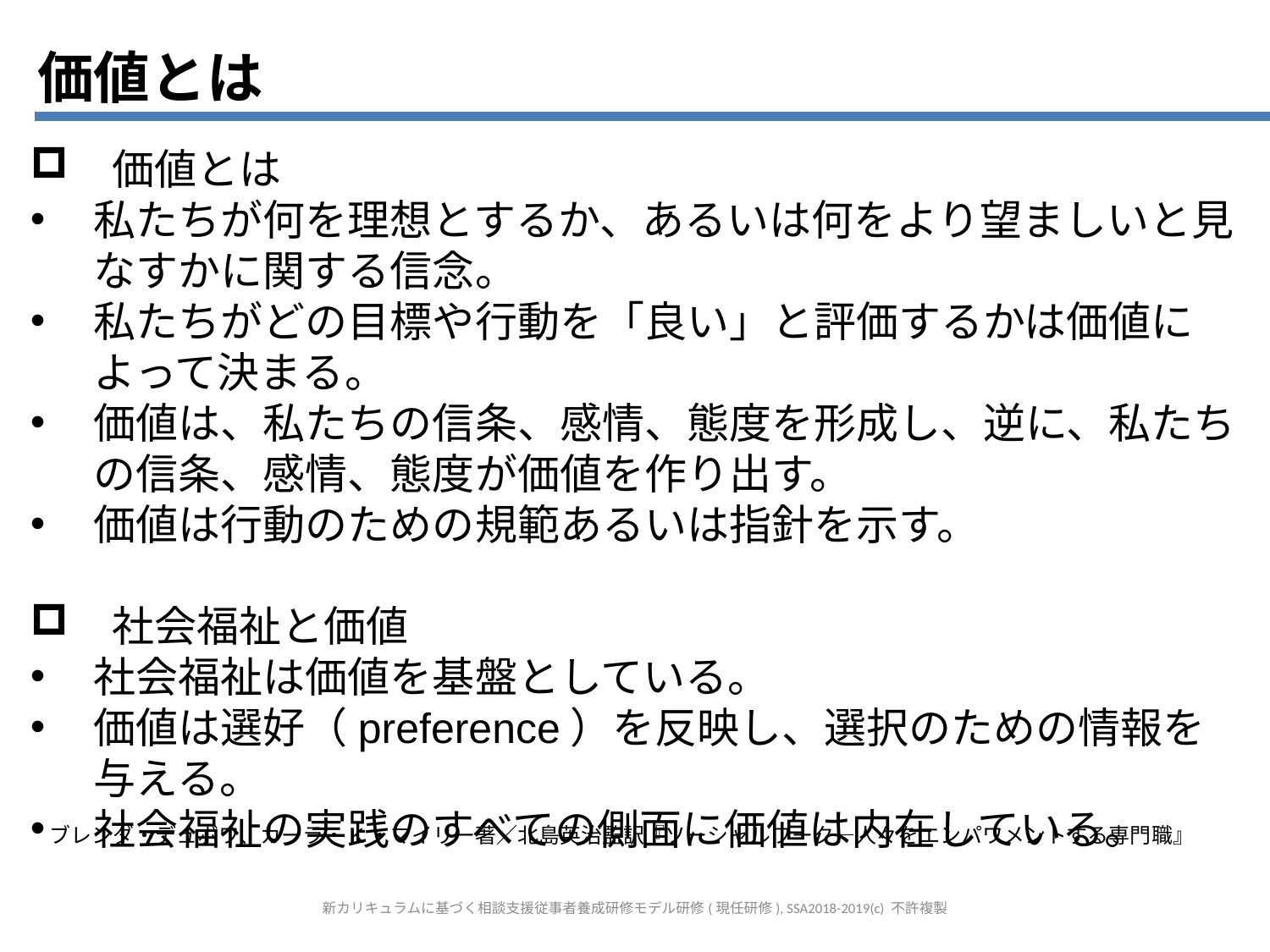

価値とは
　価値とは
私たちが何を理想とするか、あるいは何をより望ましいと見なすかに関する信念。
私たちがどの目標や行動を「良い」と評価するかは価値によって決まる。
価値は、私たちの信条、感情、態度を形成し、逆に、私たちの信条、感情、態度が価値を作り出す。
価値は行動のための規範あるいは指針を示す。

　社会福祉と価値
社会福祉は価値を基盤としている。
価値は選好（preference）を反映し、選択のための情報を与える。
社会福祉の実践のすべての側面に価値は内在している。
ブレンダ・デュボワ、カーラ・K・マイリー著／北島英治監訳『ソーシャルワーク―人々をエンパワメントする専門職』
新カリキュラムに基づく相談支援従事者養成研修モデル研修(現任研修), SSA2018-2019(c) 不許複製